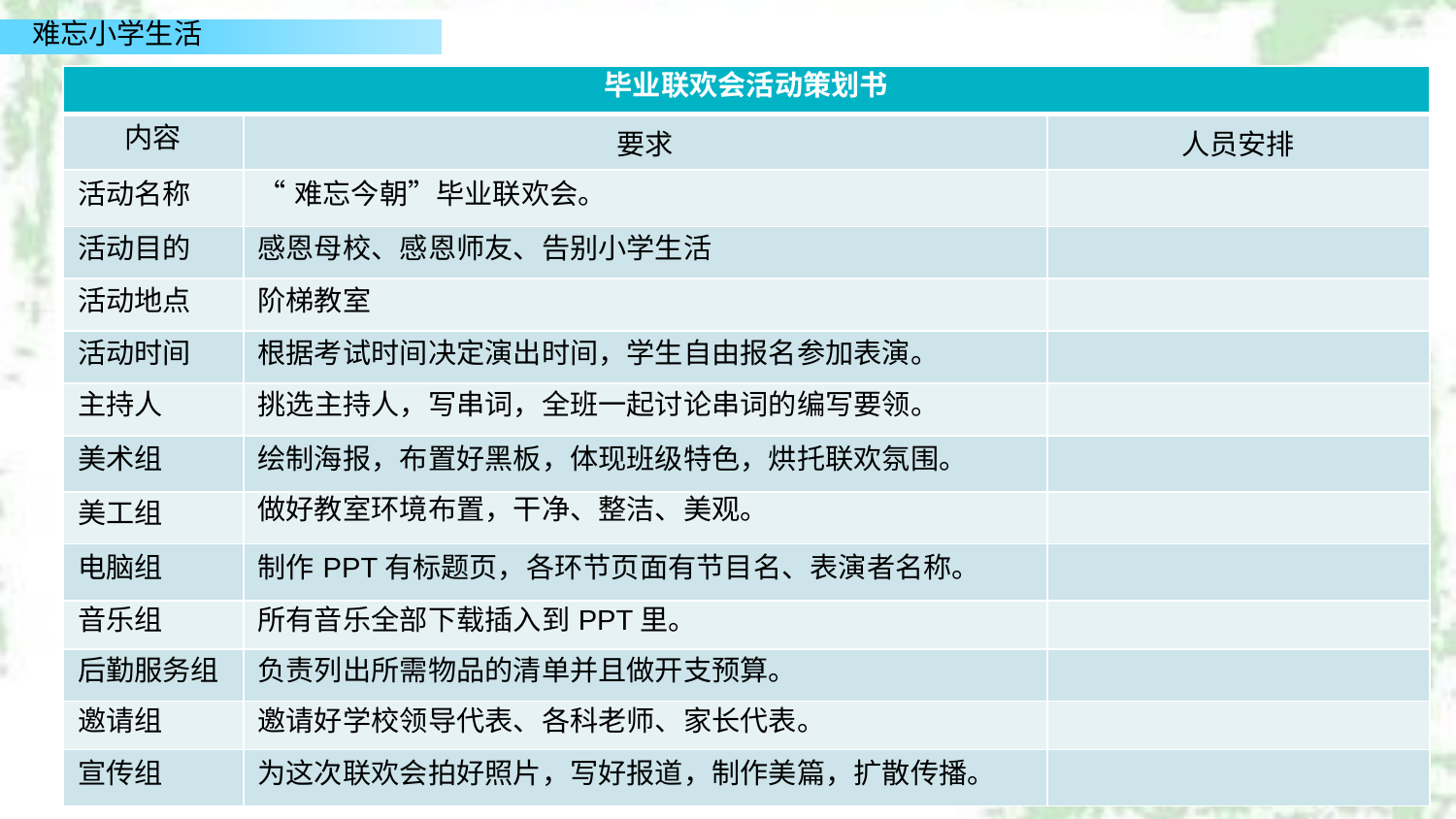

| 毕业联欢会活动策划书 |  |  |
| --- | --- | --- |
| 内容 | 要求 | 人员安排 |
| 活动名称 | “难忘今朝”毕业联欢会。 |  |
| 活动目的 | 感恩母校、感恩师友、告别小学生活 |  |
| 活动地点 | 阶梯教室 |  |
| 活动时间 | 根据考试时间决定演出时间，学生自由报名参加表演。 |  |
| 主持人 | 挑选主持人，写串词，全班一起讨论串词的编写要领。 |  |
| 美术组 | 绘制海报，布置好黑板，体现班级特色，烘托联欢氛围。 |  |
| 美工组 | 做好教室环境布置，干净、整洁、美观。 |  |
| 电脑组 | 制作PPT有标题页，各环节页面有节目名、表演者名称。 |  |
| 音乐组 | 所有音乐全部下载插入到PPT里。 |  |
| 后勤服务组 | 负责列出所需物品的清单并且做开支预算。 |  |
| 邀请组 | 邀请好学校领导代表、各科老师、家长代表。 |  |
| 宣传组 | 为这次联欢会拍好照片，写好报道，制作美篇，扩散传播。 |  |